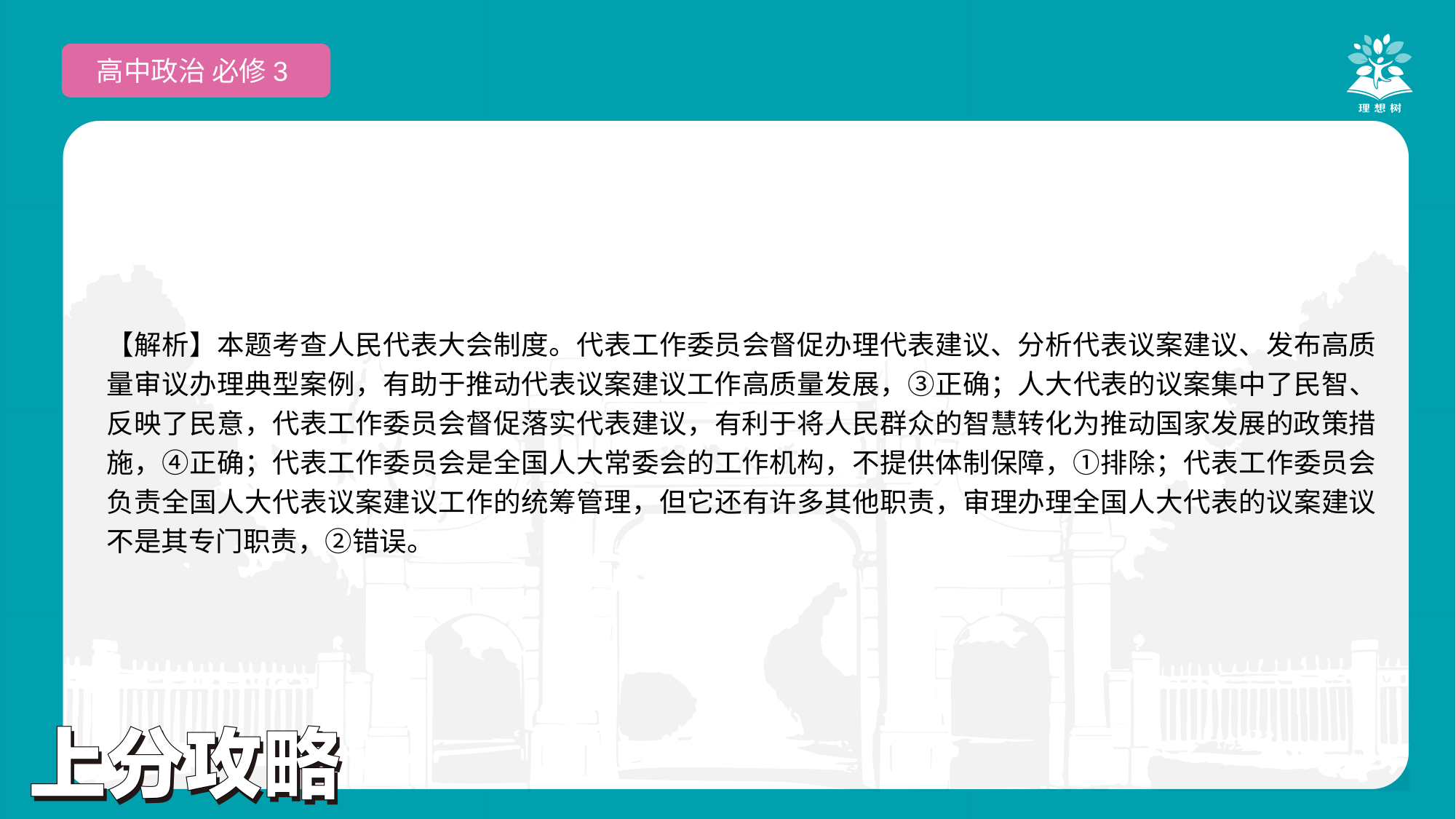

高中政治 必修3
【解析】本题考查人民代表大会制度。代表工作委员会督促办理代表建议、分析代表议案建议、发布高质量审议办理典型案例，有助于推动代表议案建议工作高质量发展，③正确；人大代表的议案集中了民智、反映了民意，代表工作委员会督促落实代表建议，有利于将人民群众的智慧转化为推动国家发展的政策措施，④正确；代表工作委员会是全国人大常委会的工作机构，不提供体制保障，①排除；代表工作委员会负责全国人大代表议案建议工作的统筹管理，但它还有许多其他职责，审理办理全国人大代表的议案建议不是其专门职责，②错误。